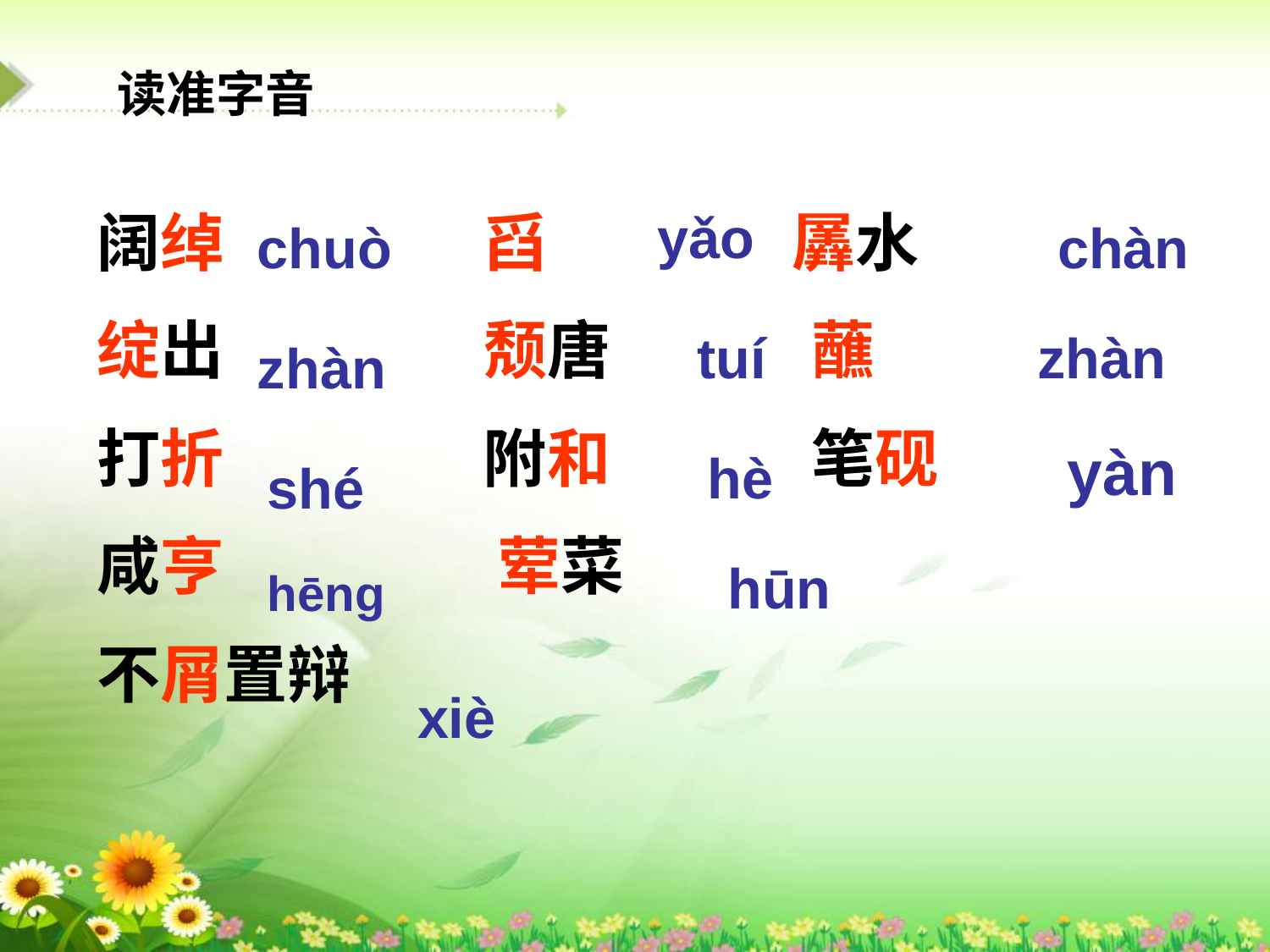

读准字音
阔绰                  舀                 羼水
绽出                  颓唐              蘸
打折                  附和              笔砚
咸亨                   荤菜
不屑置辩

yǎo
chuò
chàn
tuí
zhàn
zhàn
yàn
hè
shé
hūn
hēng
xiè